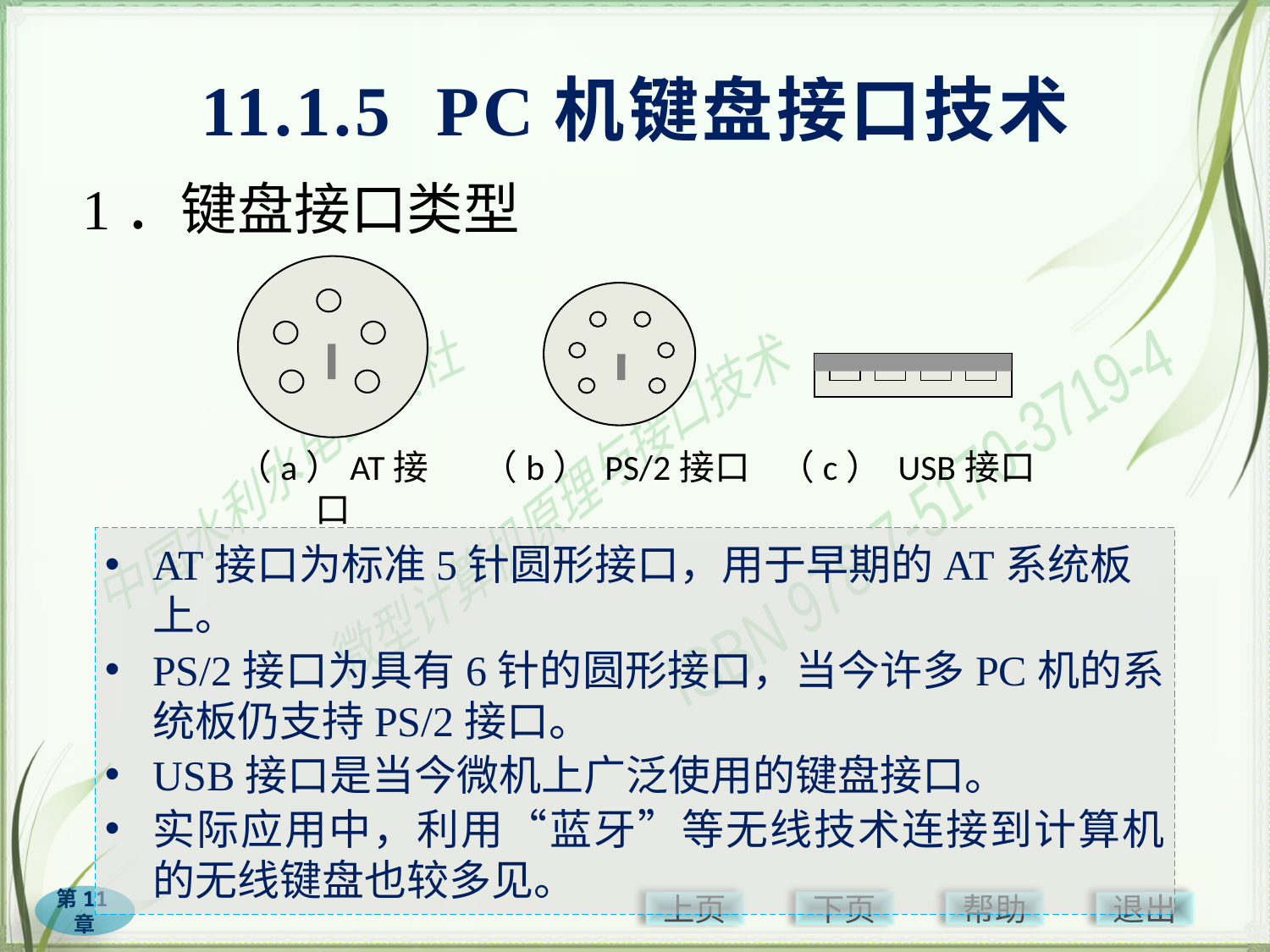

# 11.1.5  PC机键盘接口技术
1．键盘接口类型

（b） PS/2接口
（c） USB接口
（a）AT接
口
AT接口为标准5针圆形接口，用于早期的AT系统板上。
PS/2接口为具有6针的圆形接口，当今许多PC机的系统板仍支持PS/2接口。
USB接口是当今微机上广泛使用的键盘接口。
实际应用中，利用“蓝牙”等无线技术连接到计算机的无线键盘也较多见。